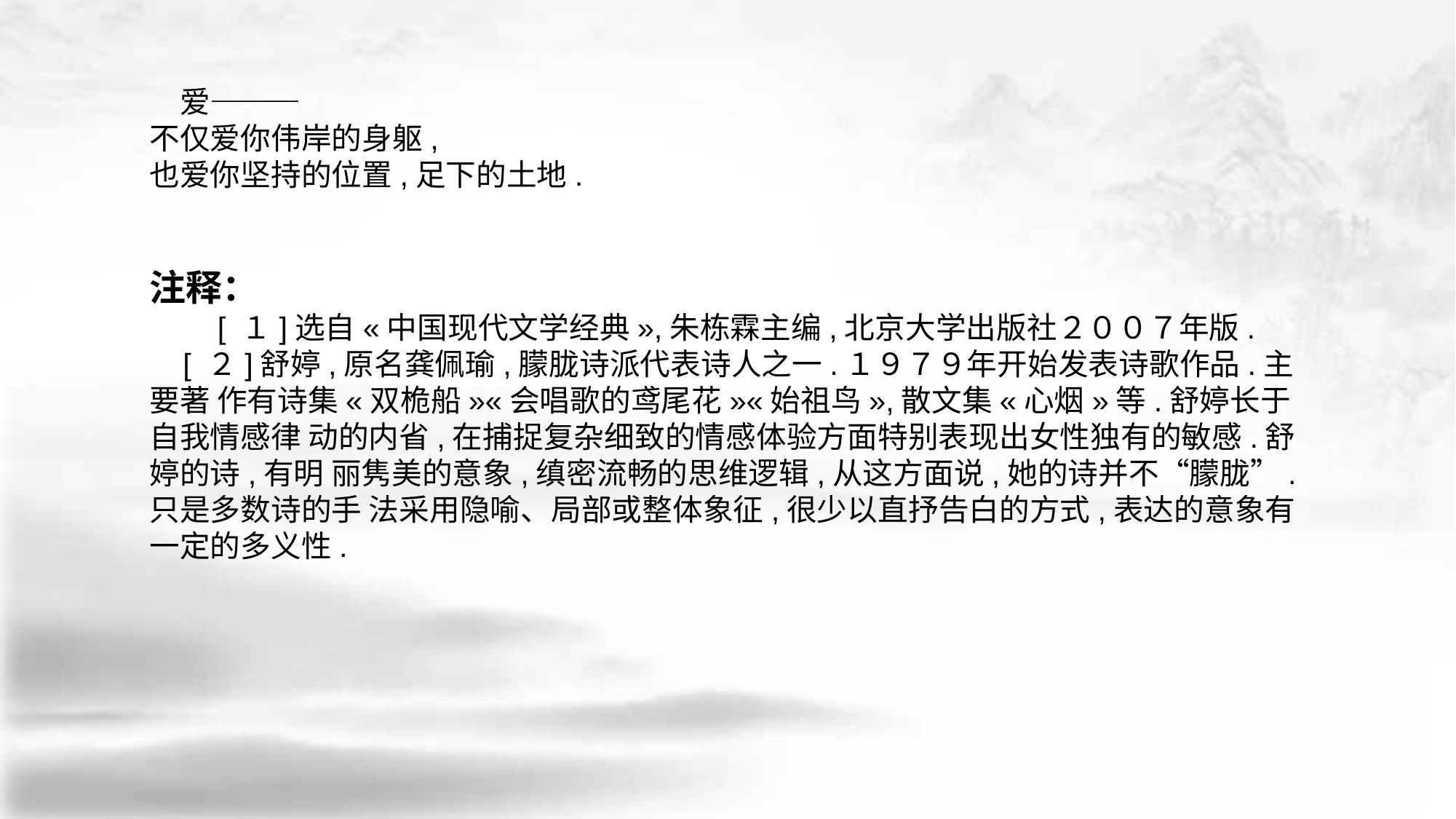

爱———
不仅爱你伟岸的身躯,
也爱你坚持的位置,足下的土地.

注释：
　　[ １]选自«中国现代文学经典»,朱栋霖主编,北京大学出版社２００７年版.
    [ ２]舒婷,原名龚佩瑜,朦胧诗派代表诗人之一.１９７９年开始发表诗歌作品.主要著 作有诗集«双桅船»«会唱歌的鸢尾花»«始祖鸟»,散文集«心烟»等.舒婷长于自我情感律 动的内省,在捕捉复杂细致的情感体验方面特别表现出女性独有的敏感.舒婷的诗,有明 丽隽美的意象,缜密流畅的思维逻辑,从这方面说,她的诗并不“朦胧”.只是多数诗的手 法采用隐喻、局部或整体象征,很少以直抒告白的方式,表达的意象有一定的多义性.